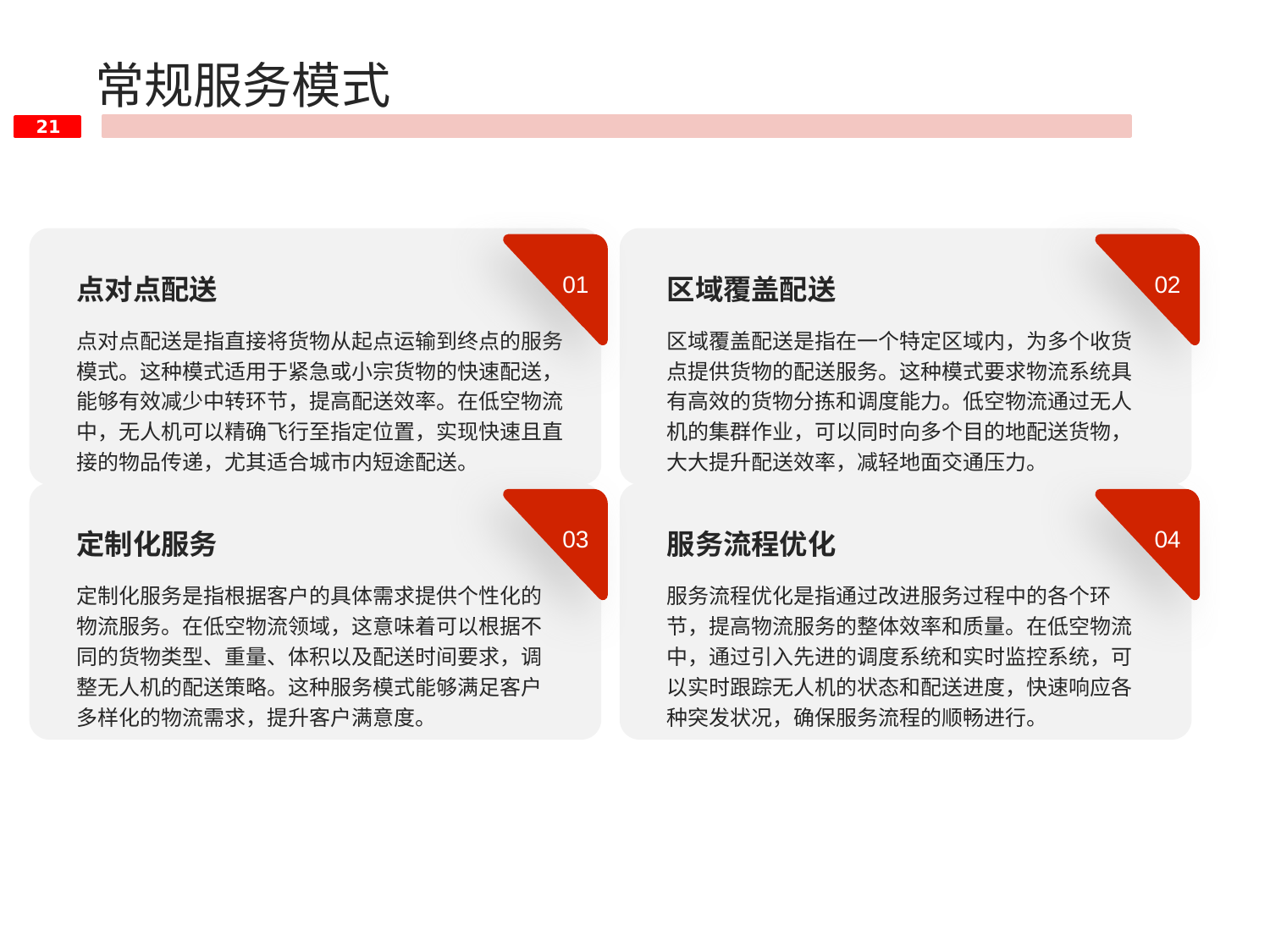

常规服务模式
21

01
02
点对点配送
区域覆盖配送
点对点配送是指直接将货物从起点运输到终点的服务模式。这种模式适用于紧急或小宗货物的快速配送，能够有效减少中转环节，提高配送效率。在低空物流中，无人机可以精确飞行至指定位置，实现快速且直接的物品传递，尤其适合城市内短途配送。
区域覆盖配送是指在一个特定区域内，为多个收货点提供货物的配送服务。这种模式要求物流系统具有高效的货物分拣和调度能力。低空物流通过无人机的集群作业，可以同时向多个目的地配送货物，大大提升配送效率，减轻地面交通压力。

03
04
定制化服务
服务流程优化
定制化服务是指根据客户的具体需求提供个性化的物流服务。在低空物流领域，这意味着可以根据不同的货物类型、重量、体积以及配送时间要求，调整无人机的配送策略。这种服务模式能够满足客户多样化的物流需求，提升客户满意度。
服务流程优化是指通过改进服务过程中的各个环节，提高物流服务的整体效率和质量。在低空物流中，通过引入先进的调度系统和实时监控系统，可以实时跟踪无人机的状态和配送进度，快速响应各种突发状况，确保服务流程的顺畅进行。